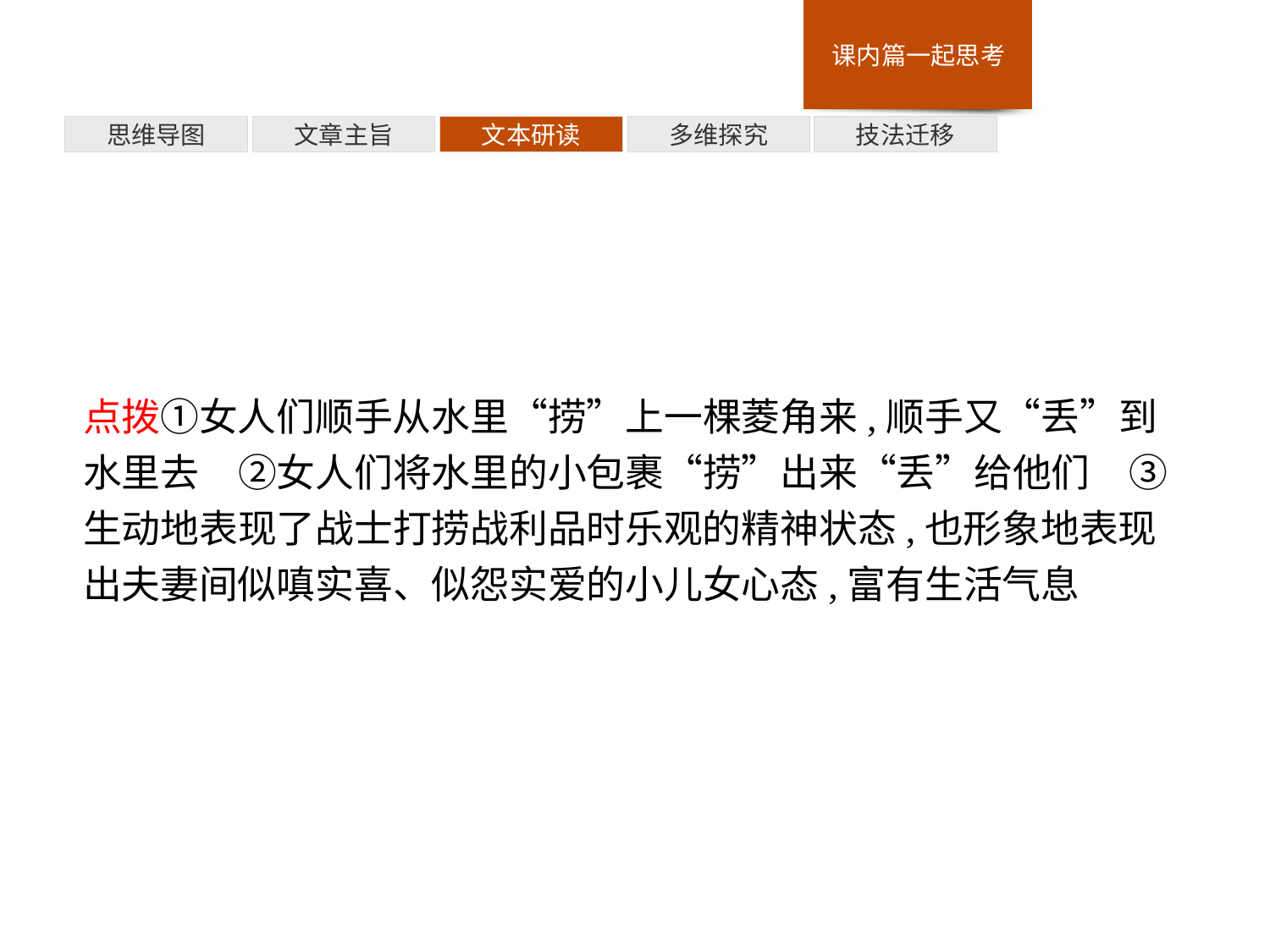

多维探究
思维导图
文章主旨
文本研读
技法迁移
点拨①女人们顺手从水里“捞”上一棵菱角来,顺手又“丢”到水里去　②女人们将水里的小包裹“捞”出来“丢”给他们　③生动地表现了战士打捞战利品时乐观的精神状态,也形象地表现出夫妻间似嗔实喜、似怨实爱的小儿女心态,富有生活气息